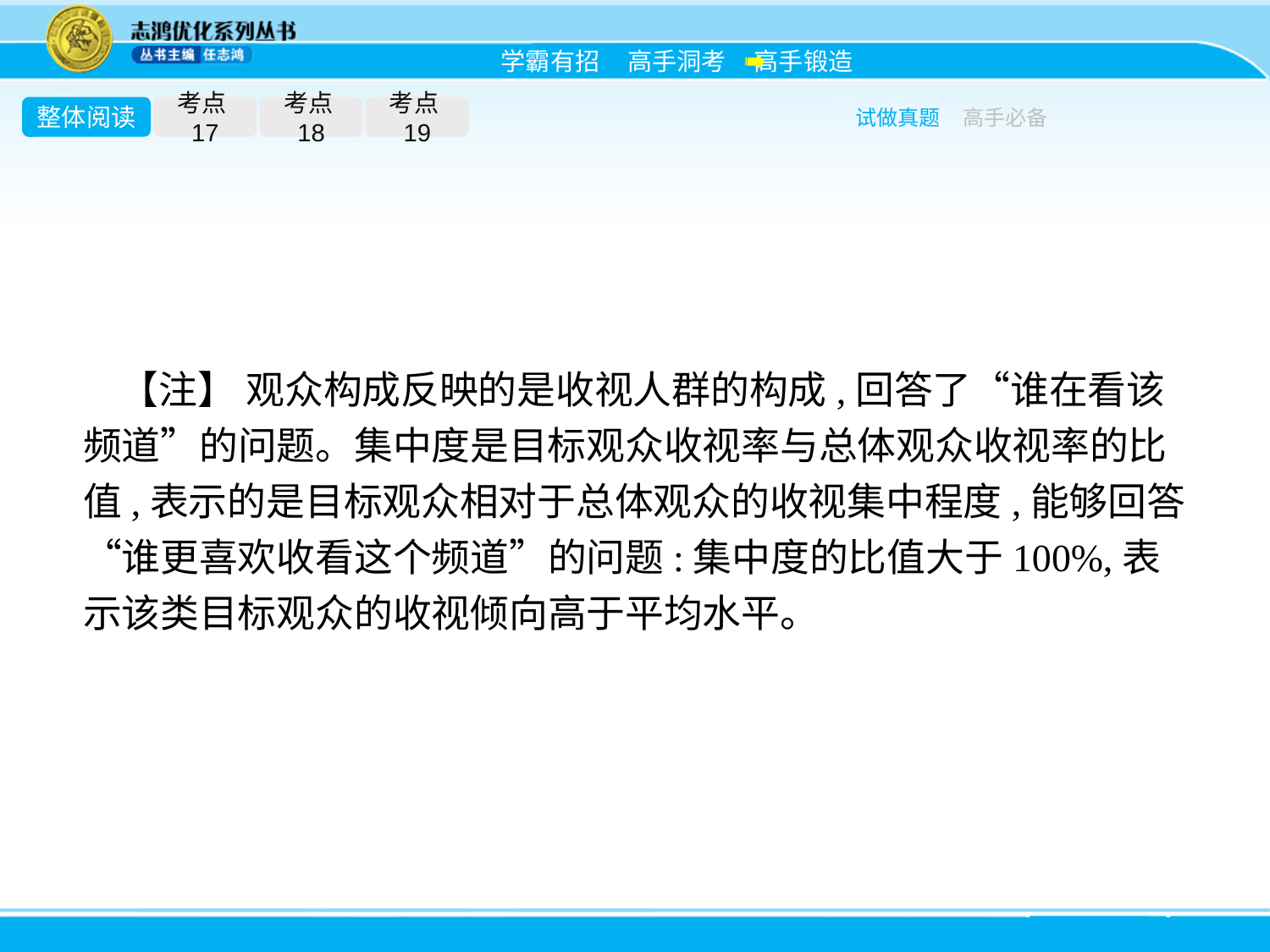

整体阅读
考点17
考点18
考点19
试做真题
高手必备
【注】 观众构成反映的是收视人群的构成,回答了“谁在看该频道”的问题。集中度是目标观众收视率与总体观众收视率的比值,表示的是目标观众相对于总体观众的收视集中程度,能够回答“谁更喜欢收看这个频道”的问题:集中度的比值大于100%,表示该类目标观众的收视倾向高于平均水平。